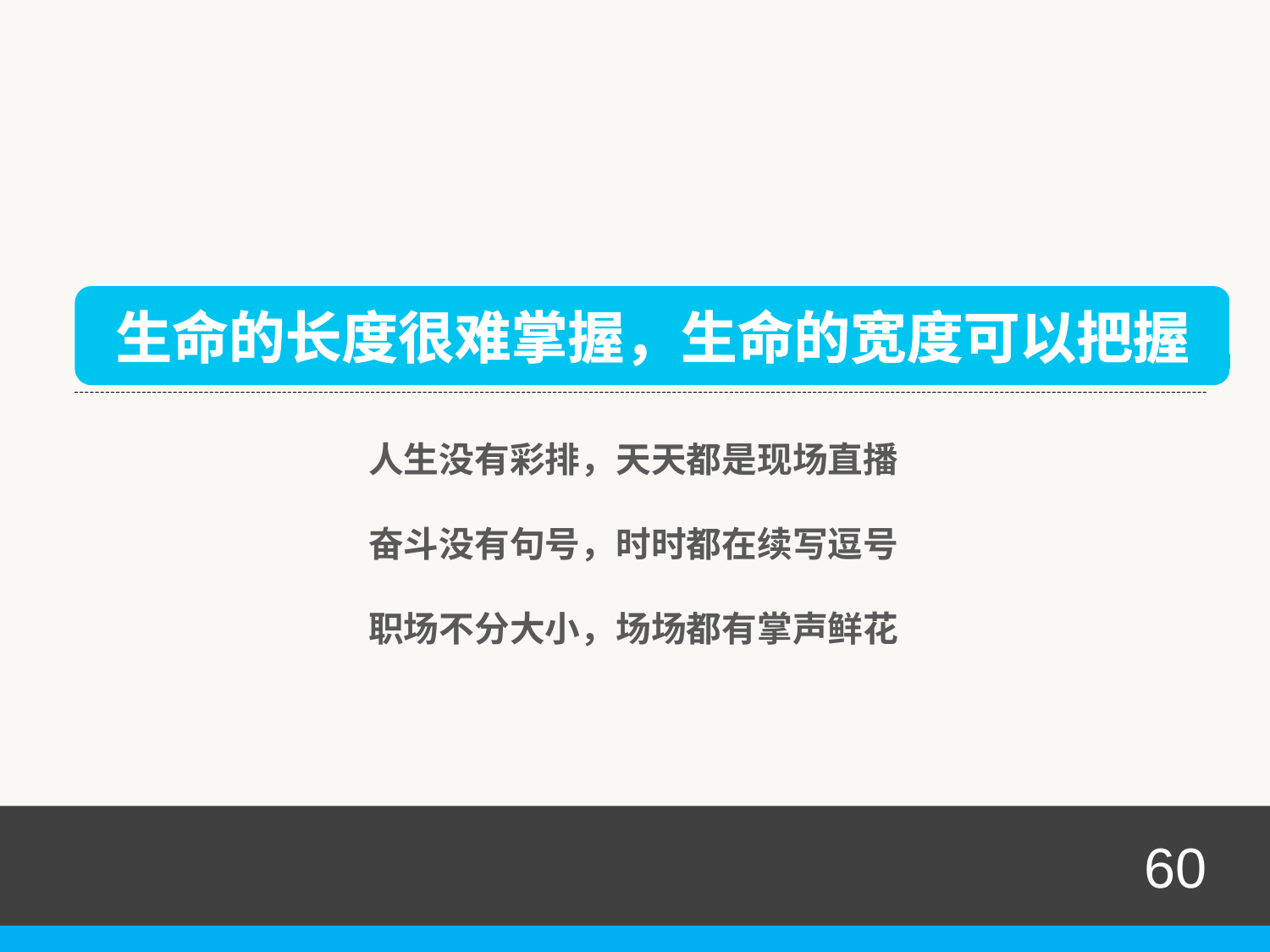

生命的长度很难掌握，生命的宽度可以把握
人生没有彩排，天天都是现场直播

奋斗没有句号，时时都在续写逗号

职场不分大小，场场都有掌声鲜花
60